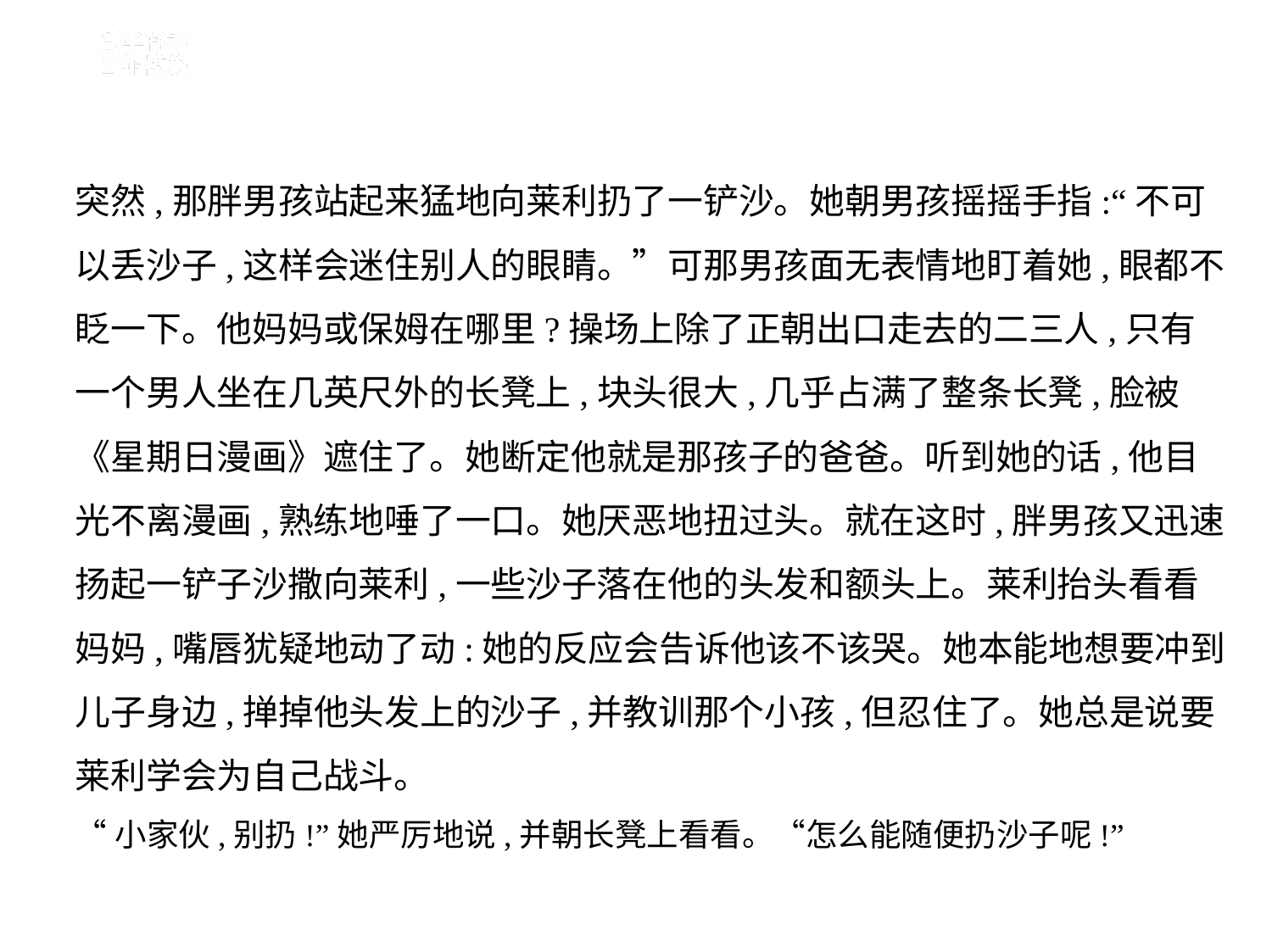

突然,那胖男孩站起来猛地向莱利扔了一铲沙。她朝男孩摇摇手指:“不可
以丢沙子,这样会迷住别人的眼睛。”可那男孩面无表情地盯着她,眼都不
眨一下。他妈妈或保姆在哪里?操场上除了正朝出口走去的二三人,只有
一个男人坐在几英尺外的长凳上,块头很大,几乎占满了整条长凳,脸被
《星期日漫画》遮住了。她断定他就是那孩子的爸爸。听到她的话,他目
光不离漫画,熟练地唾了一口。她厌恶地扭过头。就在这时,胖男孩又迅速
扬起一铲子沙撒向莱利,一些沙子落在他的头发和额头上。莱利抬头看看
妈妈,嘴唇犹疑地动了动:她的反应会告诉他该不该哭。她本能地想要冲到
儿子身边,掸掉他头发上的沙子,并教训那个小孩,但忍住了。她总是说要
莱利学会为自己战斗。
“小家伙,别扔!”她严厉地说,并朝长凳上看看。“怎么能随便扔沙子呢!”